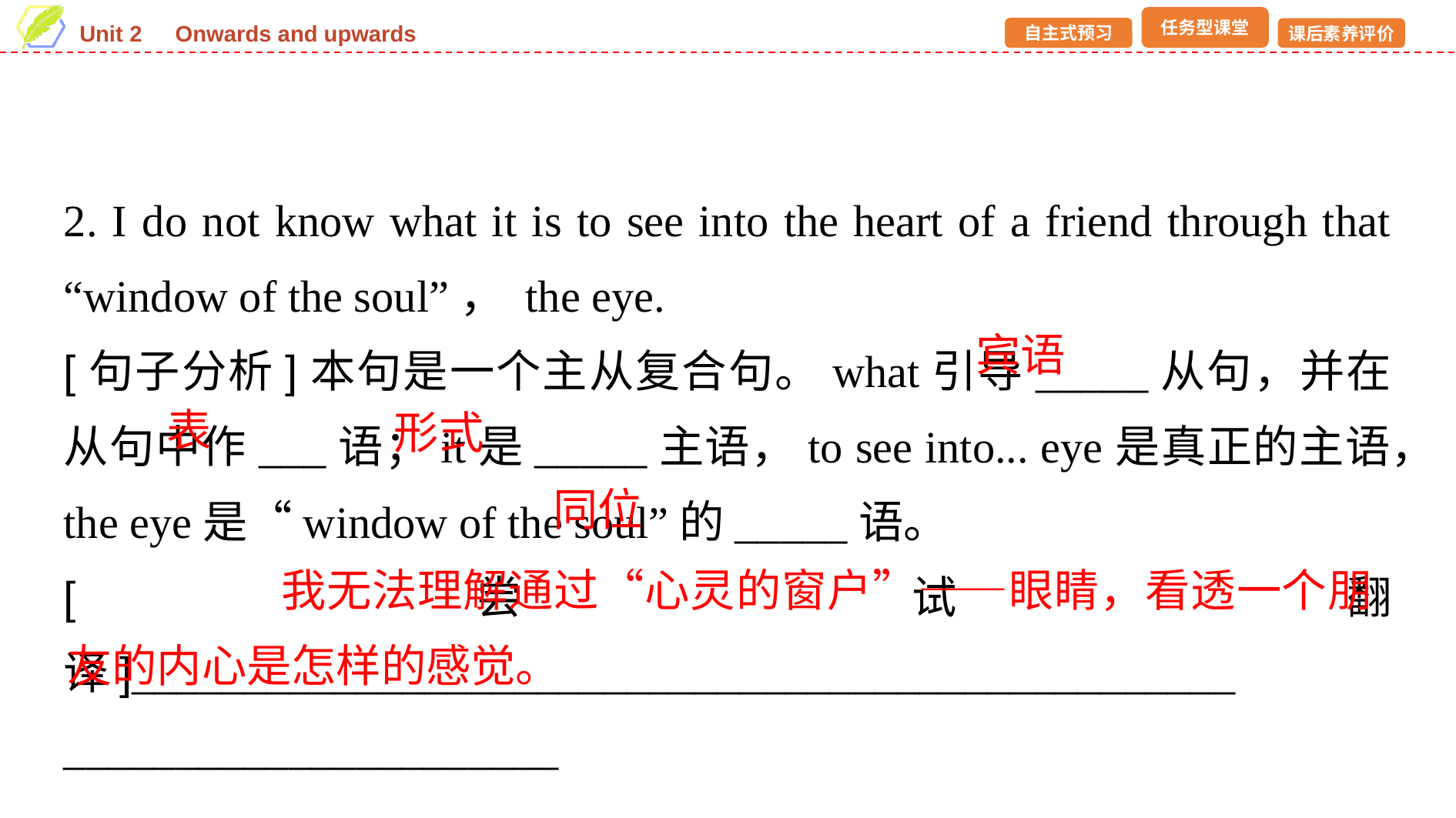

2. I do not know what it is to see into the heart of a friend through that “window of the soul”， the eye.
[句子分析]本句是一个主从复合句。what引导_____从句，并在从句中作___语；it是_____主语，to see into... eye是真正的主语，the eye是“window of the soul”的_____语。
[尝试翻译]_________________________________________________
______________________
宾语
表
形式
同位
                   我无法理解通过“心灵的窗户”——眼睛，看透一个朋友的内心是怎样的感觉。